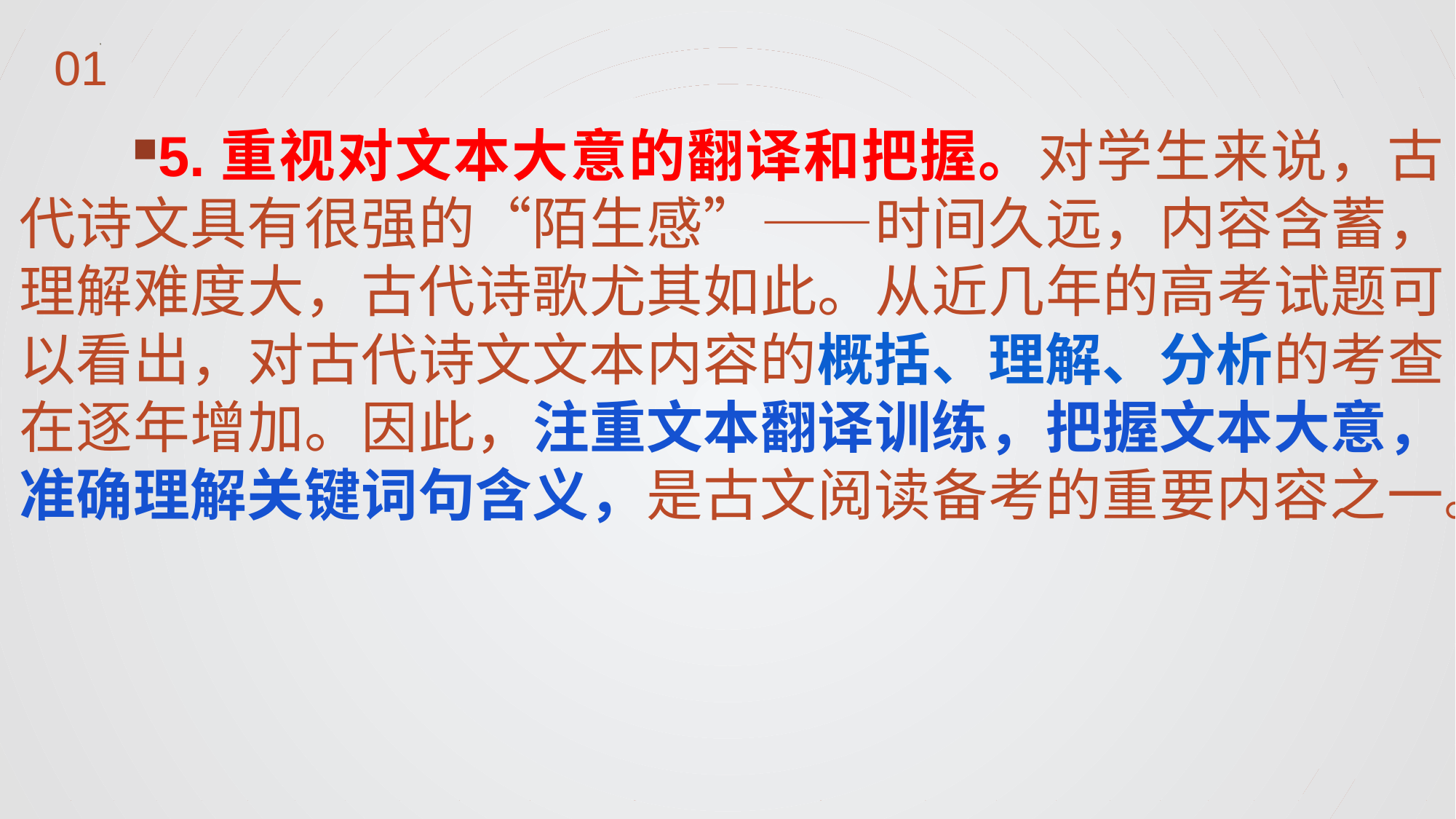

5.重视对文本大意的翻译和把握。对学生来说，古代诗文具有很强的“陌生感”——时间久远，内容含蓄，理解难度大，古代诗歌尤其如此。从近几年的高考试题可以看出，对古代诗文文本内容的概括、理解、分析的考查在逐年增加。因此，注重文本翻译训练，把握文本大意，准确理解关键词句含义，是古文阅读备考的重要内容之一。